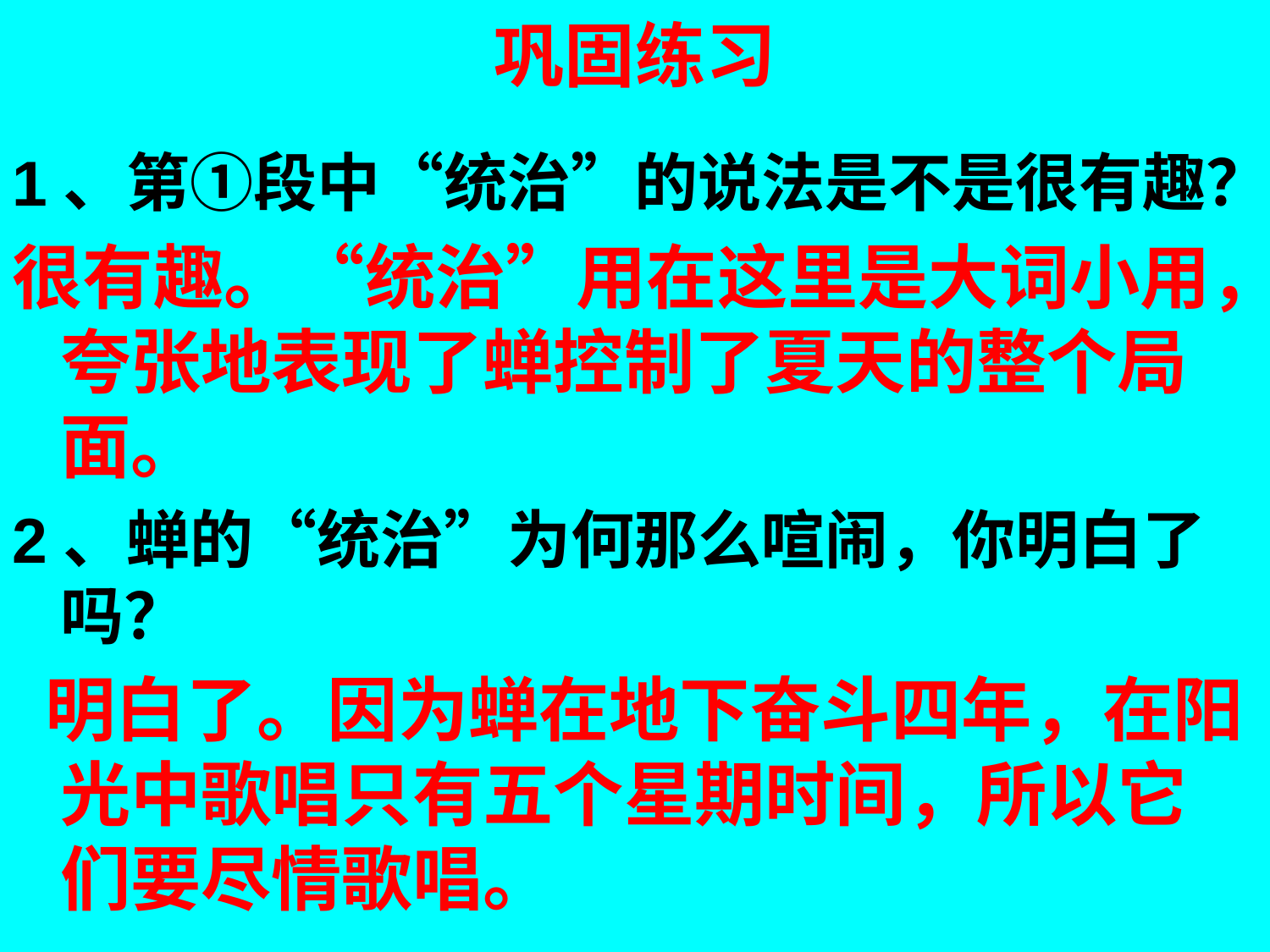

# 巩固练习
1、第①段中“统治”的说法是不是很有趣？
很有趣。“统治”用在这里是大词小用，夸张地表现了蝉控制了夏天的整个局面。
2、蝉的“统治”为何那么喧闹，你明白了吗？
 明白了。因为蝉在地下奋斗四年，在阳光中歌唱只有五个星期时间，所以它们要尽情歌唱。